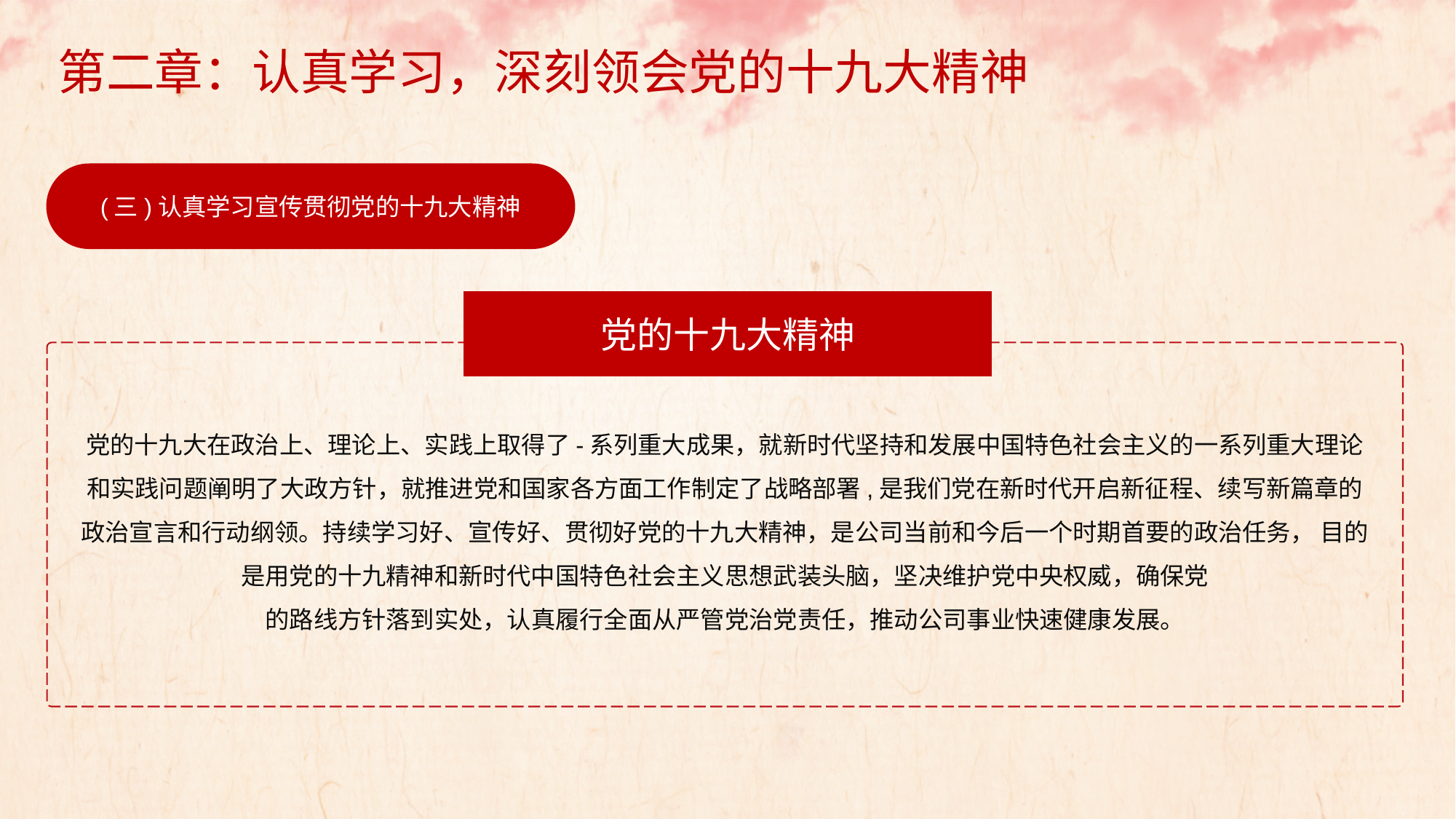

第二章：认真学习，深刻领会党的十九大精神
(三)认真学习宣传贯彻党的十九大精神
党的十九大精神
党的十九大在政治上、理论上、实践上取得了-系列重大成果，就新时代坚持和发展中国特色社会主义的一系列重大理论
和实践问题阐明了大政方针，就推进党和国家各方面工作制定了战略部署,是我们党在新时代开启新征程、续写新篇章的
政治宣言和行动纲领。持续学习好、宣传好、贯彻好党的十九大精神，是公司当前和今后一个时期首要的政治任务， 目的
是用党的十九精神和新时代中国特色社会主义思想武装头脑，坚决维护党中央权威，确保党
的路线方针落到实处，认真履行全面从严管党治党责任，推动公司事业快速健康发展。